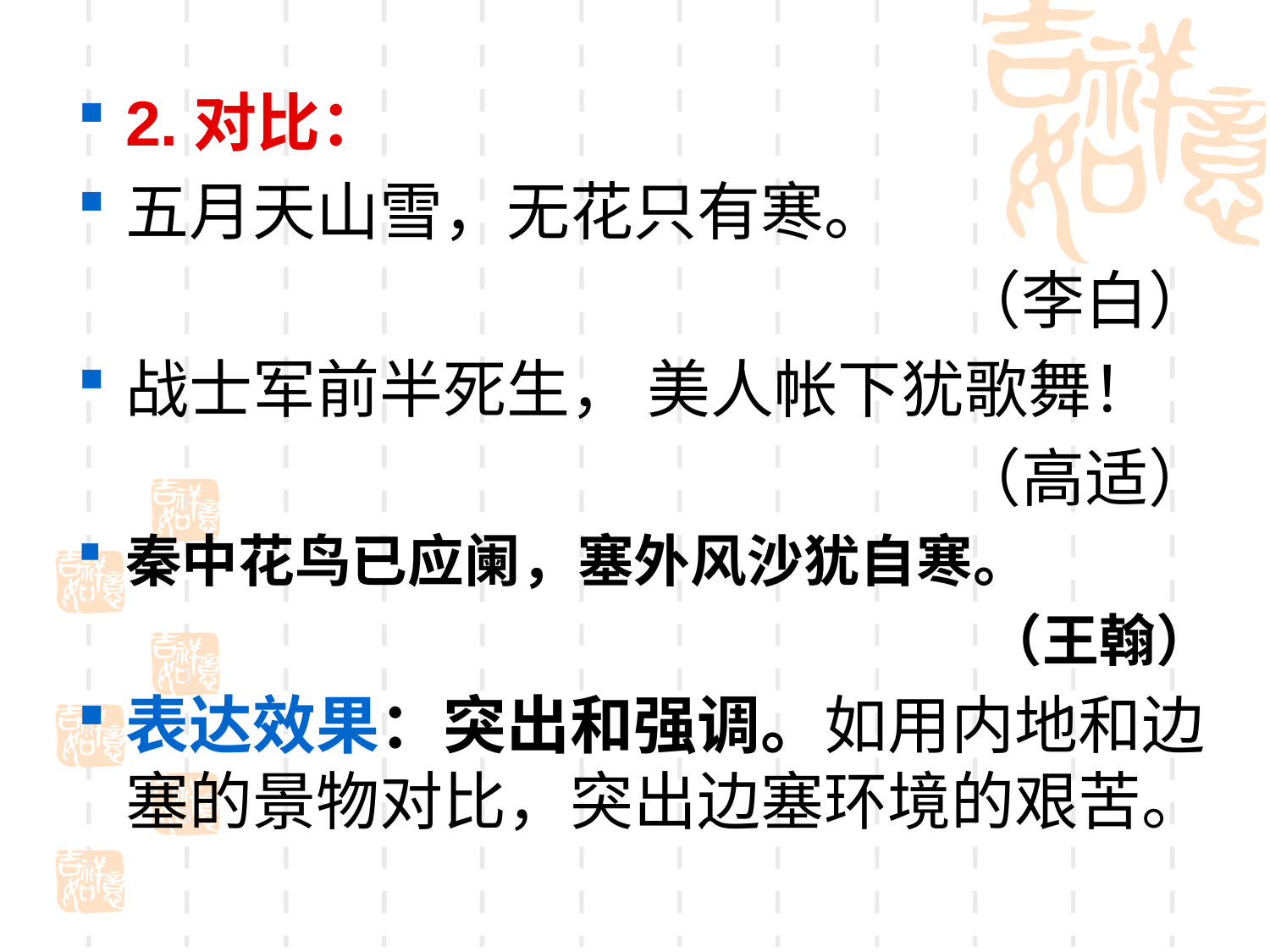

2.对比：
五月天山雪，无花只有寒。
（李白）
战士军前半死生， 美人帐下犹歌舞！
（高适）
秦中花鸟已应阑，塞外风沙犹自寒。
（王翰）
表达效果：突出和强调。如用内地和边塞的景物对比，突出边塞环境的艰苦。